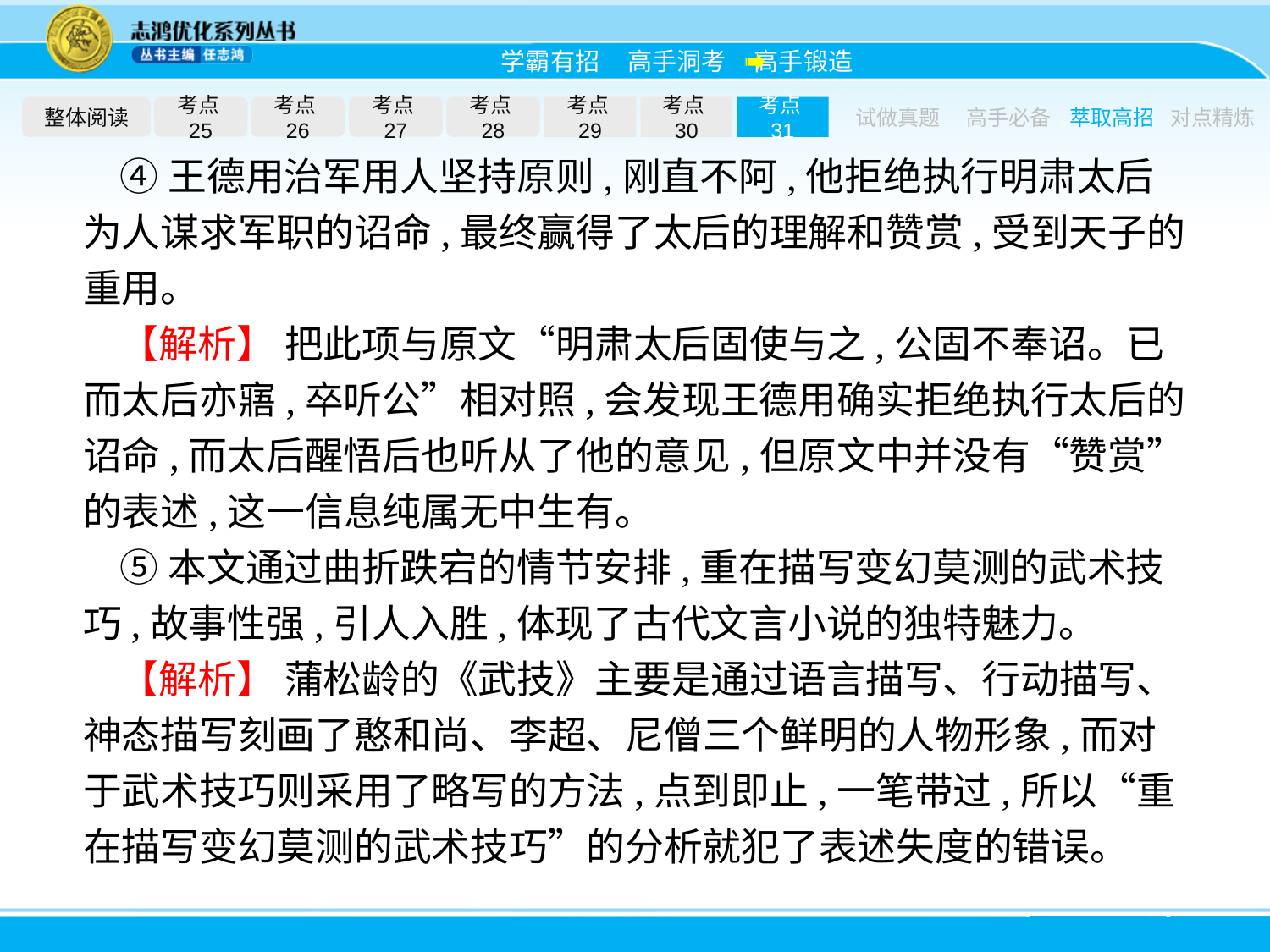

整体阅读
考点25
考点26
考点27
考点28
考点29
考点30
考点31
试做真题
高手必备
萃取高招
对点精炼
④王德用治军用人坚持原则,刚直不阿,他拒绝执行明肃太后为人谋求军职的诏命,最终赢得了太后的理解和赞赏,受到天子的重用。
【解析】 把此项与原文“明肃太后固使与之,公固不奉诏。已而太后亦寤,卒听公”相对照,会发现王德用确实拒绝执行太后的诏命,而太后醒悟后也听从了他的意见,但原文中并没有“赞赏”的表述,这一信息纯属无中生有。
⑤本文通过曲折跌宕的情节安排,重在描写变幻莫测的武术技巧,故事性强,引人入胜,体现了古代文言小说的独特魅力。
【解析】 蒲松龄的《武技》主要是通过语言描写、行动描写、神态描写刻画了憨和尚、李超、尼僧三个鲜明的人物形象,而对于武术技巧则采用了略写的方法,点到即止,一笔带过,所以“重在描写变幻莫测的武术技巧”的分析就犯了表述失度的错误。